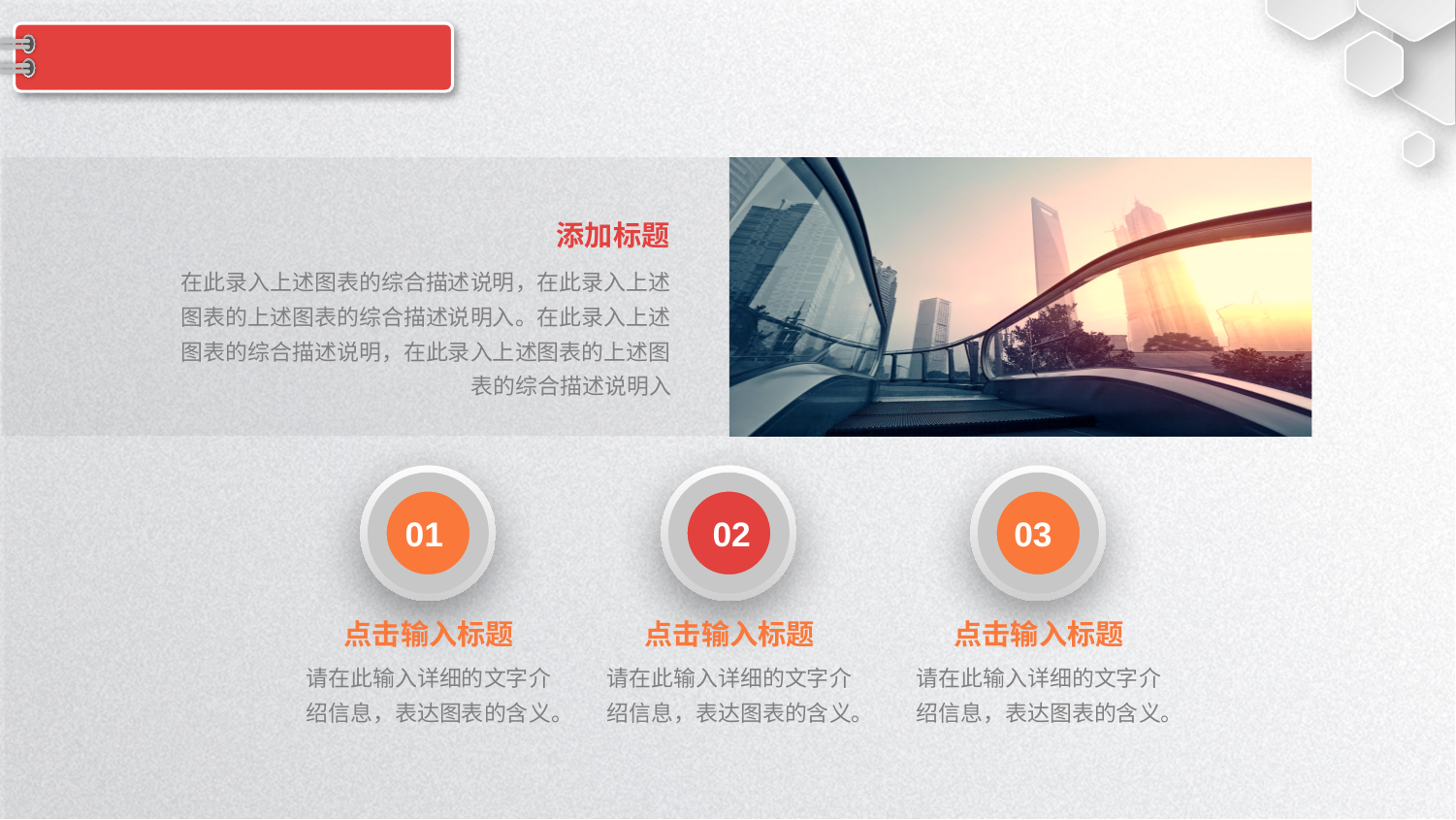

#

添加标题
在此录入上述图表的综合描述说明，在此录入上述图表的上述图表的综合描述说明入。在此录入上述图表的综合描述说明，在此录入上述图表的上述图表的综合描述说明入

02
01
03
点击输入标题
请在此输入详细的文字介绍信息，表达图表的含义。
点击输入标题
请在此输入详细的文字介绍信息，表达图表的含义。
点击输入标题
请在此输入详细的文字介绍信息，表达图表的含义。